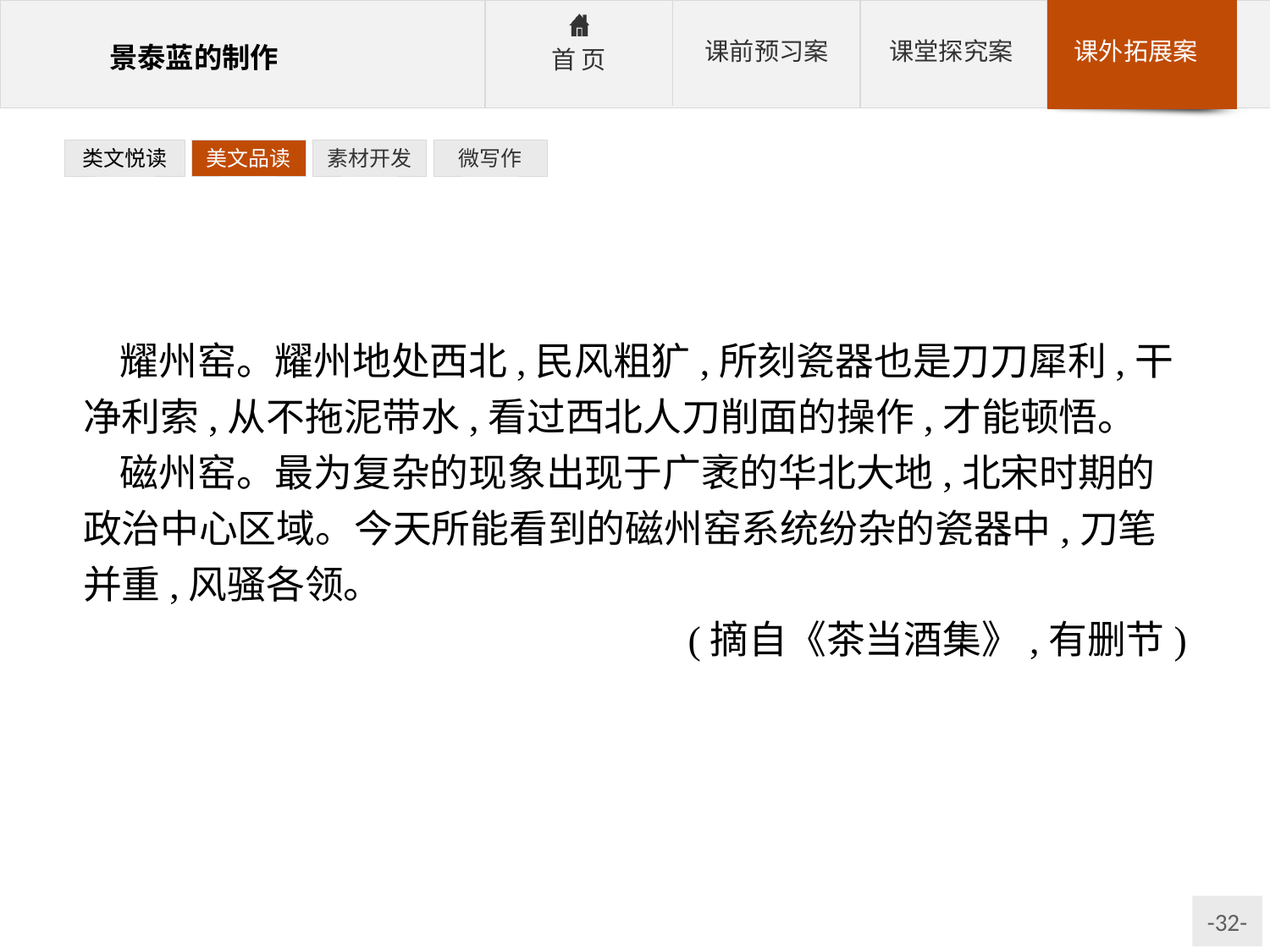

类文悦读
美文品读
素材开发
微写作
耀州窑。耀州地处西北,民风粗犷,所刻瓷器也是刀刀犀利,干净利索,从不拖泥带水,看过西北人刀削面的操作,才能顿悟。
磁州窑。最为复杂的现象出现于广袤的华北大地,北宋时期的政治中心区域。今天所能看到的磁州窑系统纷杂的瓷器中,刀笔并重,风骚各领。
(摘自《茶当酒集》,有删节)